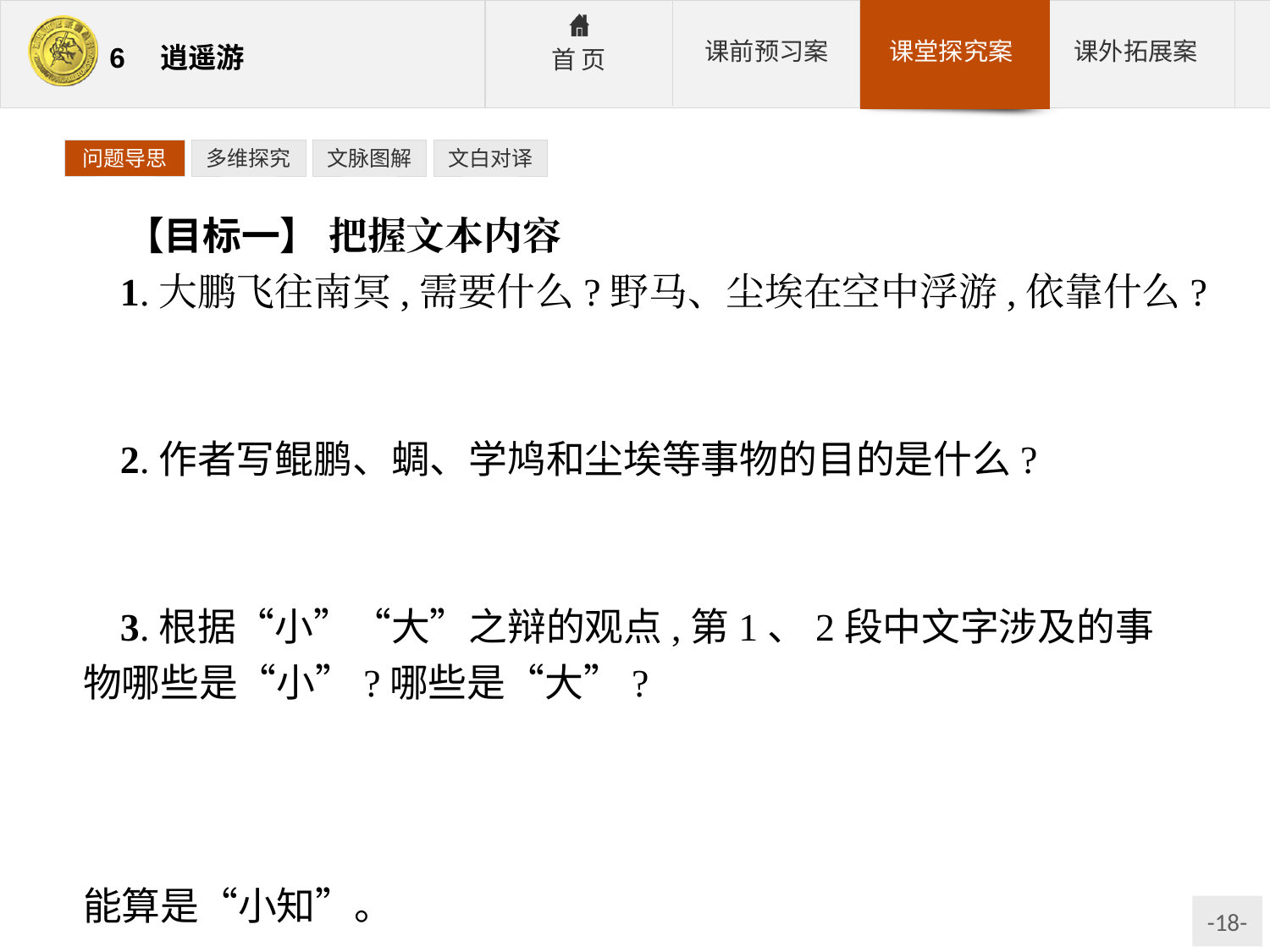

问题导思
多维探究
文脉图解
文白对译
【目标一】 把握文本内容
1.大鹏飞往南冥,需要什么?野马、尘埃在空中浮游,依靠什么?
参考答案:大鹏飞往南冥,需要“海运”。野马、尘埃在空中浮游,凭借“以息相吹”。
2.作者写鲲鹏、蜩、学鸠和尘埃等事物的目的是什么?
参考答案:阐明世间万物,大至鹏鸟,小至尘埃,它们的活动都“有所待”,都是不自由的。
3.根据“小”“大”之辩的观点,第1、2段中文字涉及的事物哪些是“小”?哪些是“大”?
参考答案:从时间上说,朝菌、蟪蛄是“小年”,冥灵、大椿是“大年”。与众人比,彭祖是“大年”,但他与冥灵、大椿比,又是“小年”。鲲鹏是“大知”,蜩、学鸠、斥安鸟等见识浅陋,只能算是“小知”。